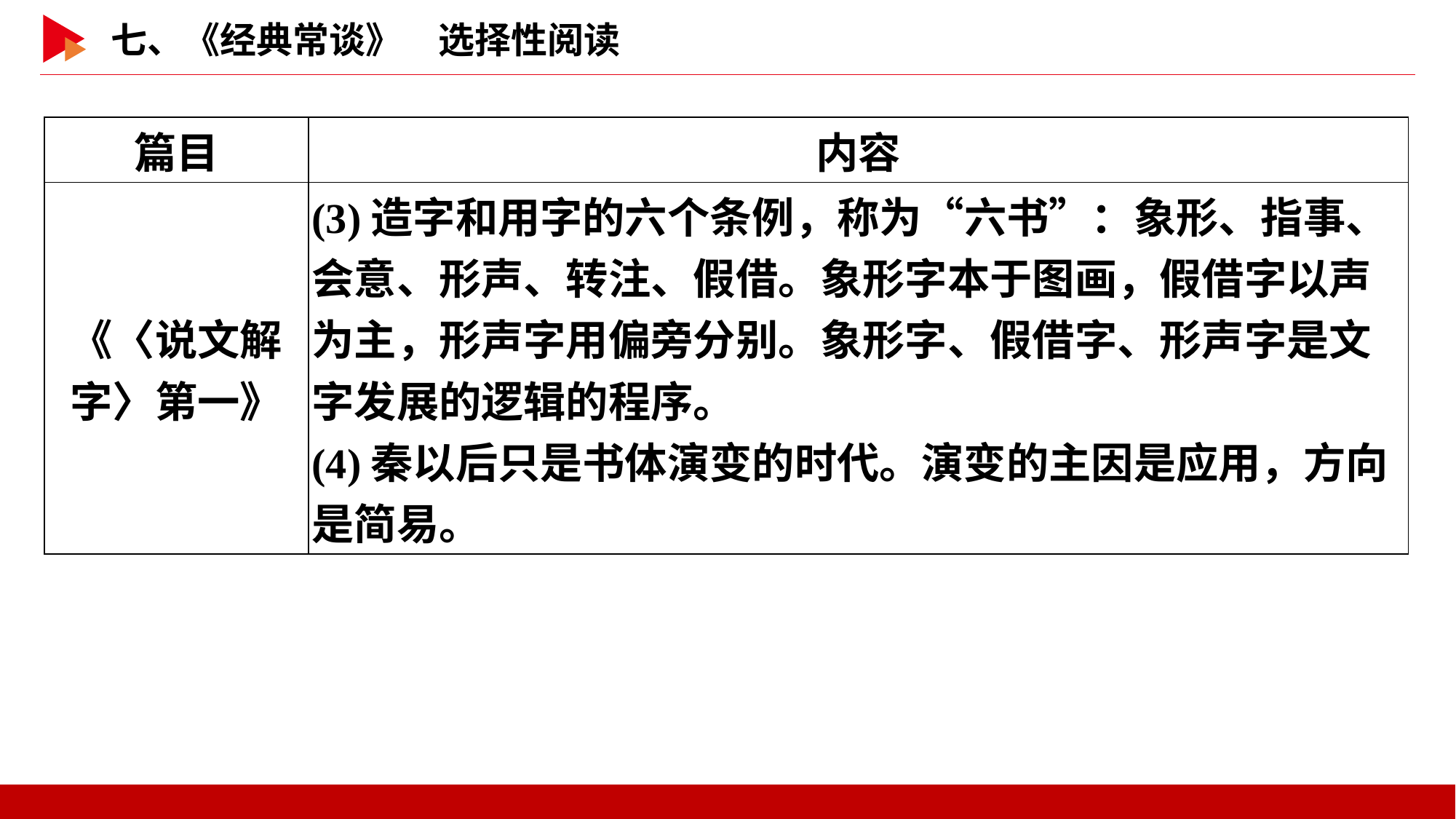

| 篇目 | 内容 |
| --- | --- |
| 《〈说文解 字〉第一》 | (3)造字和用字的六个条例，称为“六书”：象形、指事、会意、形声、转注、假借。象形字本于图画，假借字以声为主，形声字用偏旁分别。象形字、假借字、形声字是文字发展的逻辑的程序。 (4)秦以后只是书体演变的时代。演变的主因是应用，方向是简易。 |